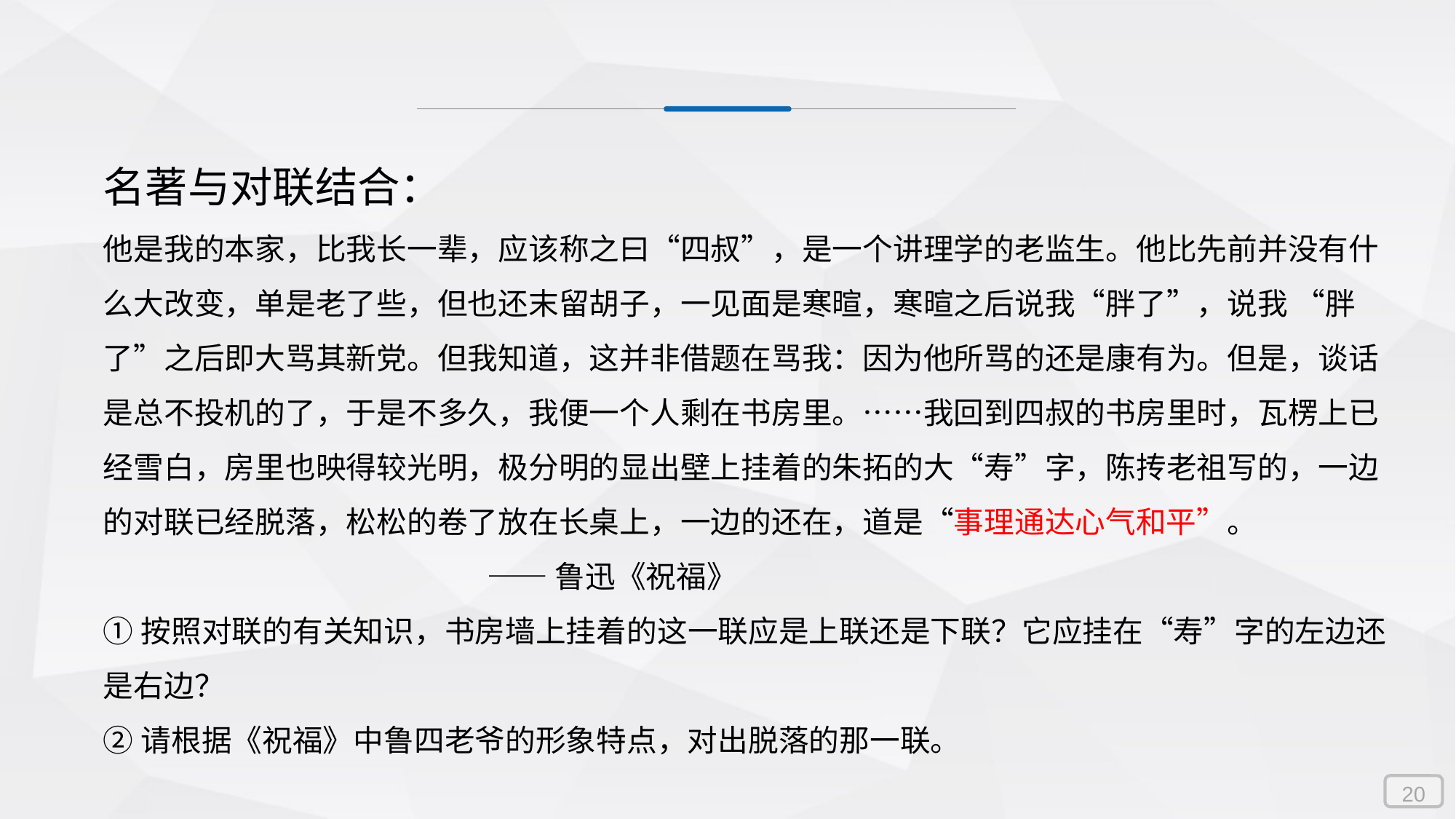

名著与对联结合：
他是我的本家，比我长一辈，应该称之曰“四叔”，是一个讲理学的老监生。他比先前并没有什么大改变，单是老了些，但也还末留胡子，一见面是寒暄，寒暄之后说我“胖了”，说我 “胖了”之后即大骂其新党。但我知道，这并非借题在骂我：因为他所骂的还是康有为。但是，谈话是总不投机的了，于是不多久，我便一个人剩在书房里。……我回到四叔的书房里时，瓦楞上已经雪白，房里也映得较光明，极分明的显出壁上挂着的朱拓的大“寿”字，陈抟老祖写的，一边的对联已经脱落，松松的卷了放在长桌上，一边的还在，道是“事理通达心气和平”。
                                                         ——鲁迅《祝福》
①按照对联的有关知识，书房墙上挂着的这一联应是上联还是下联？它应挂在“寿”字的左边还是右边？
②请根据《祝福》中鲁四老爷的形象特点，对出脱落的那一联。